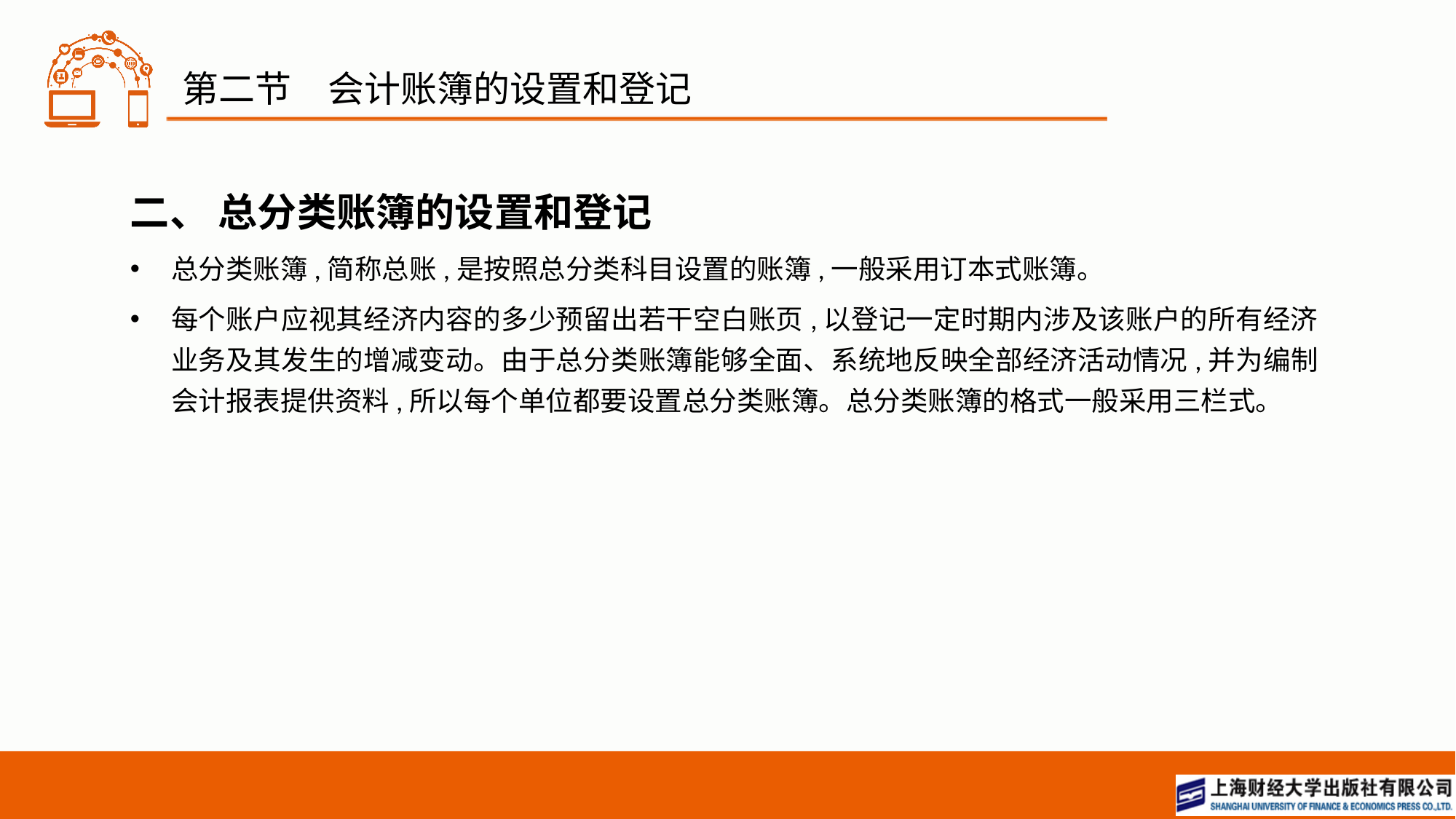

# 第二节　会计账簿的设置和登记
二、 总分类账簿的设置和登记
总分类账簿,简称总账,是按照总分类科目设置的账簿,一般采用订本式账簿。
每个账户应视其经济内容的多少预留出若干空白账页,以登记一定时期内涉及该账户的所有经济业务及其发生的增减变动。由于总分类账簿能够全面、系统地反映全部经济活动情况,并为编制会计报表提供资料,所以每个单位都要设置总分类账簿。总分类账簿的格式一般采用三栏式。